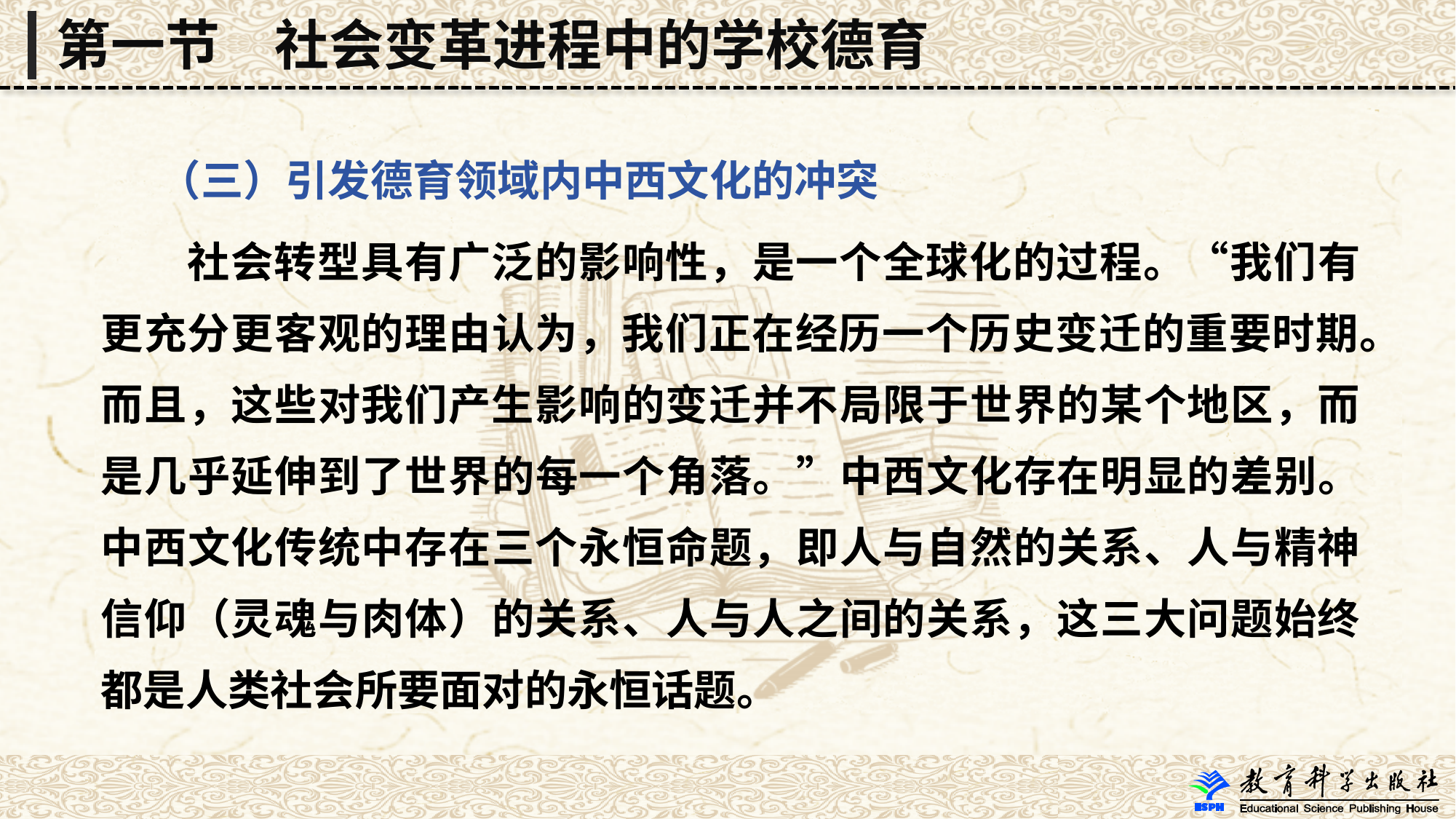

第一节　社会变革进程中的学校德育
      （三）引发德育领域内中西文化的冲突

       社会转型具有广泛的影响性，是一个全球化的过程。“我们有更充分更客观的理由认为，我们正在经历一个历史变迁的重要时期。而且，这些对我们产生影响的变迁并不局限于世界的某个地区，而是几乎延伸到了世界的每一个角落。”中西文化存在明显的差别。中西文化传统中存在三个永恒命题，即人与自然的关系、人与精神信仰（灵魂与肉体）的关系、人与人之间的关系，这三大问题始终都是人类社会所要面对的永恒话题。